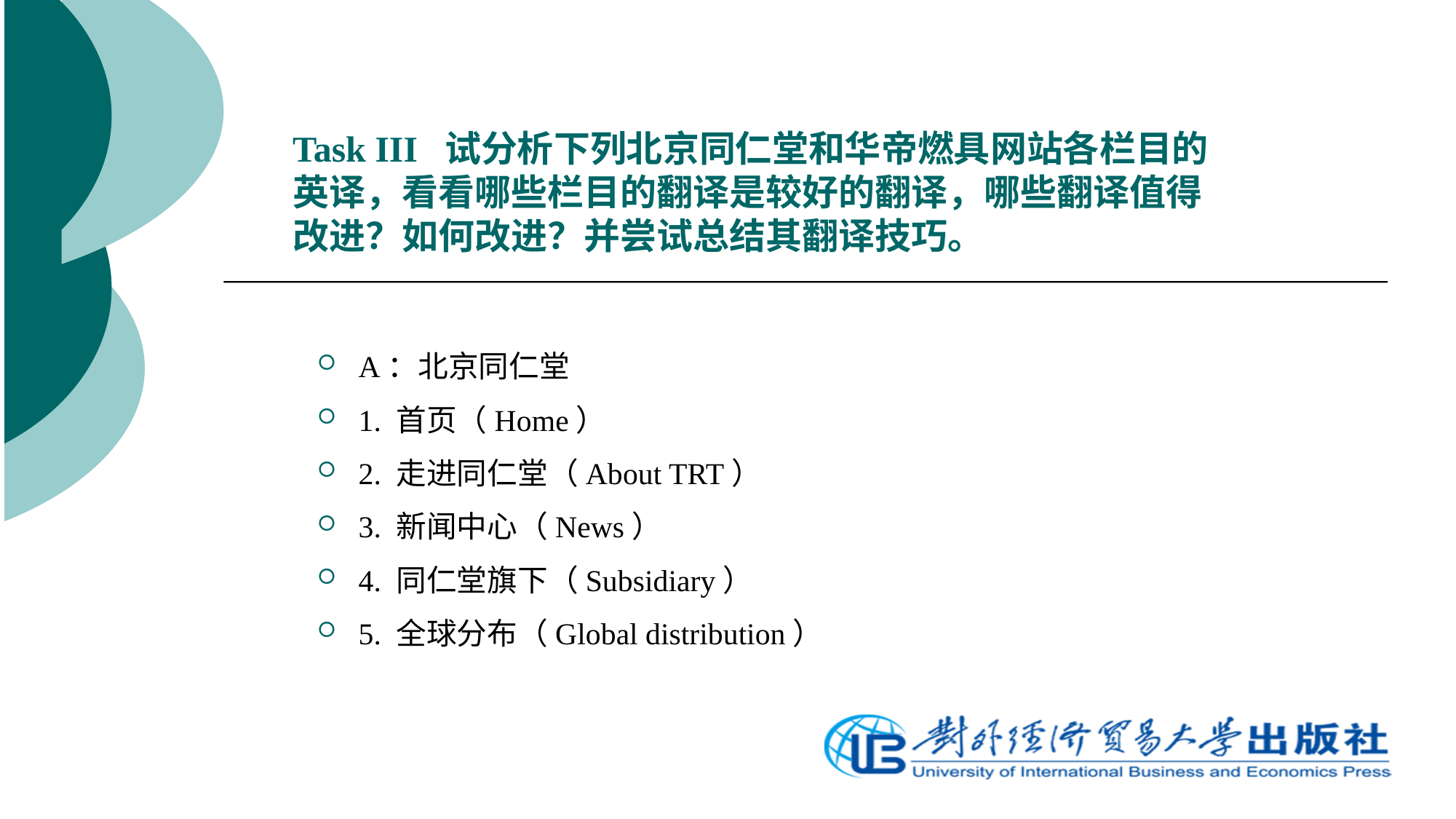

# Task III  试分析下列北京同仁堂和华帝燃具网站各栏目的英译，看看哪些栏目的翻译是较好的翻译，哪些翻译值得改进？如何改进？并尝试总结其翻译技巧。
A：北京同仁堂
1. 首页（Home）
2. 走进同仁堂（About TRT）
3. 新闻中心（News）
4. 同仁堂旗下（Subsidiary）
5. 全球分布（Global distribution）